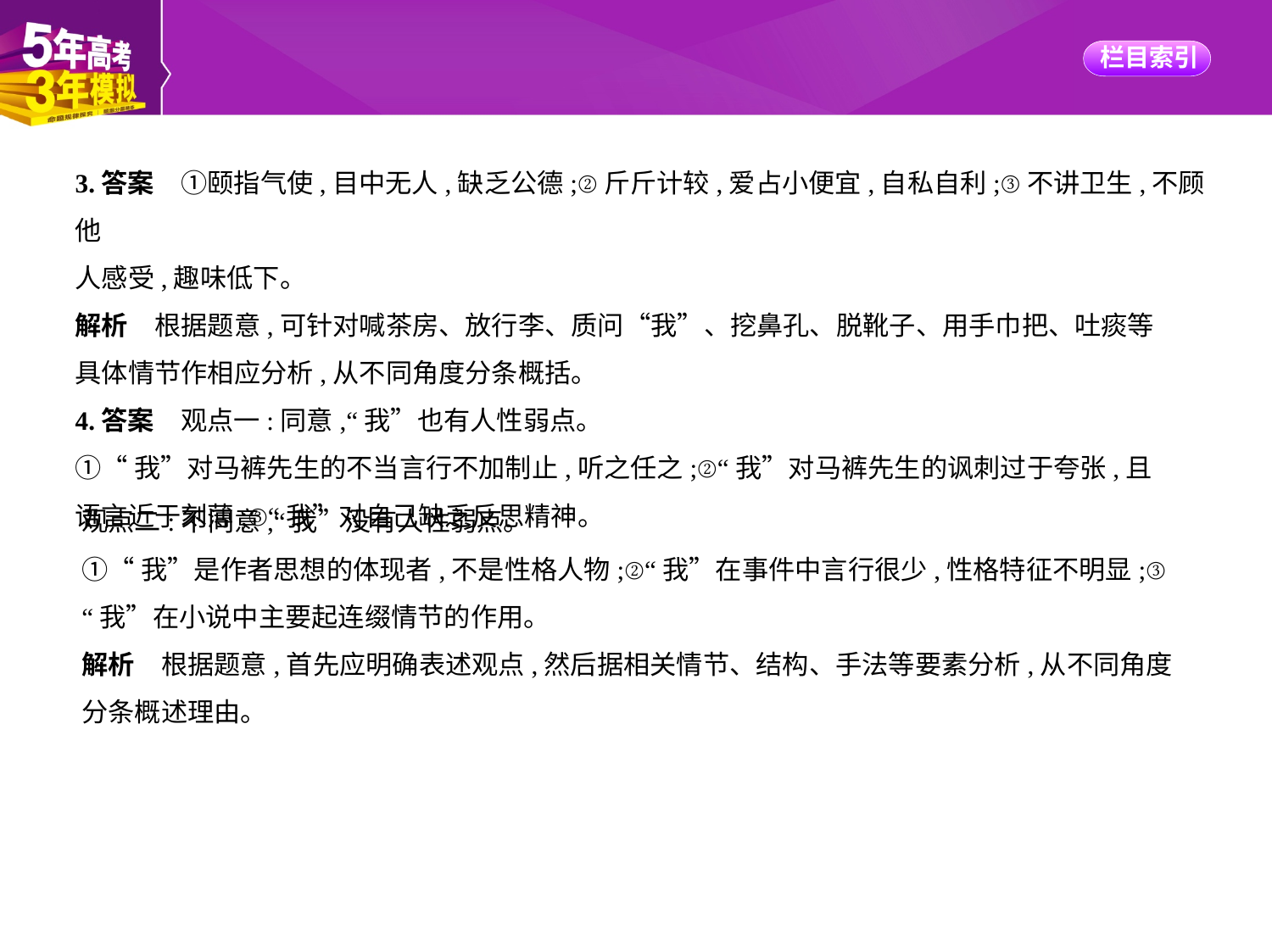

3.答案　①颐指气使,目中无人,缺乏公德;②斤斤计较,爱占小便宜,自私自利;③不讲卫生,不顾他
人感受,趣味低下。
解析　根据题意,可针对喊茶房、放行李、质问“我”、挖鼻孔、脱靴子、用手巾把、吐痰等
具体情节作相应分析,从不同角度分条概括。
4.答案　观点一:同意,“我”也有人性弱点。
①“我”对马裤先生的不当言行不加制止,听之任之;②“我”对马裤先生的讽刺过于夸张,且
语言近于刻薄;③“我”对自己缺乏反思精神。
观点二:不同意,“我”没有人性弱点。
①“我”是作者思想的体现者,不是性格人物;②“我”在事件中言行很少,性格特征不明显;③
“我”在小说中主要起连缀情节的作用。
解析　根据题意,首先应明确表述观点,然后据相关情节、结构、手法等要素分析,从不同角度
分条概述理由。